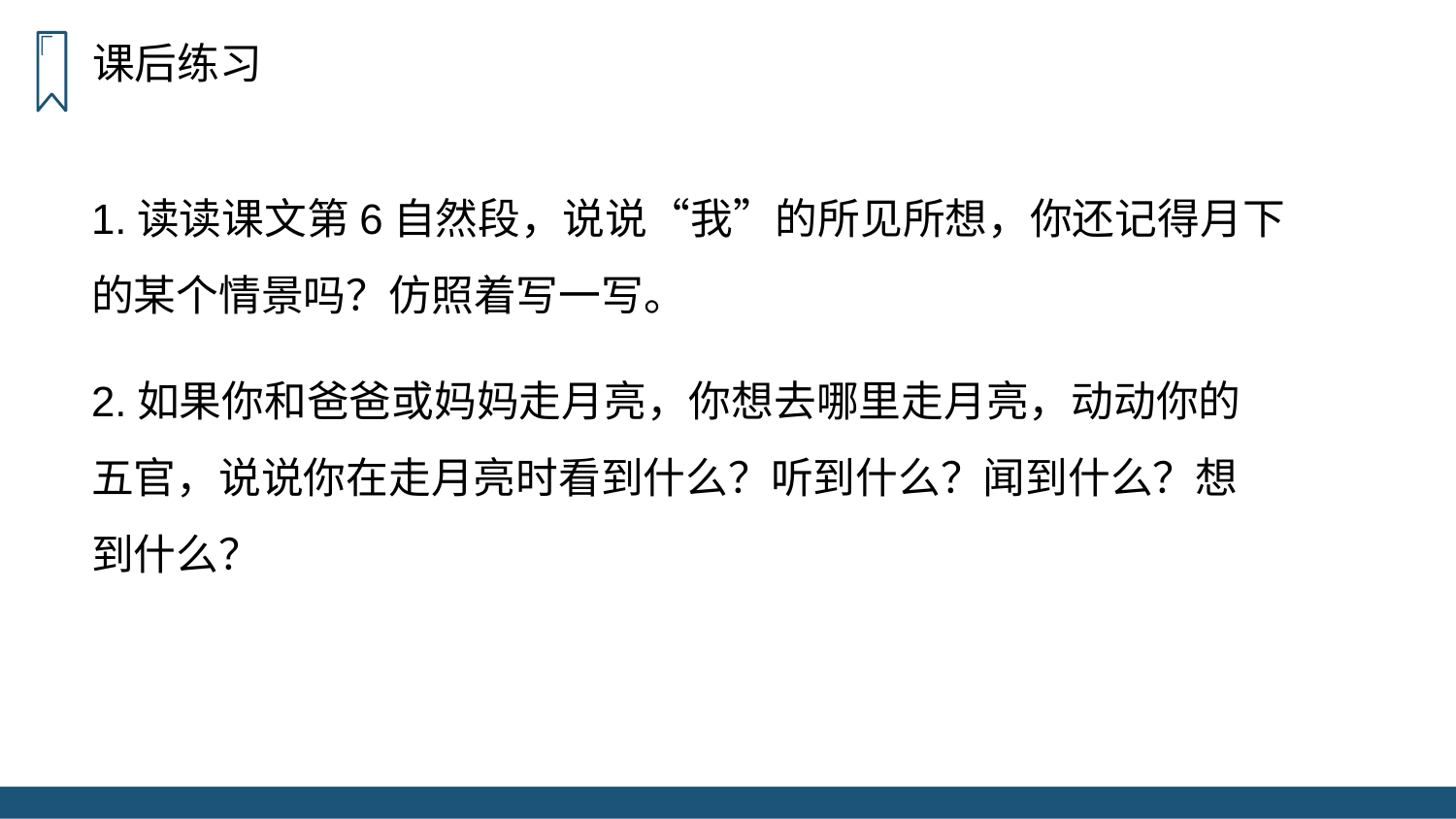

课后练习
1.读读课文第6自然段，说说“我”的所见所想，你还记得月下的某个情景吗？仿照着写一写。
2.如果你和爸爸或妈妈走月亮，你想去哪里走月亮，动动你的五官，说说你在走月亮时看到什么？听到什么？闻到什么？想到什么？